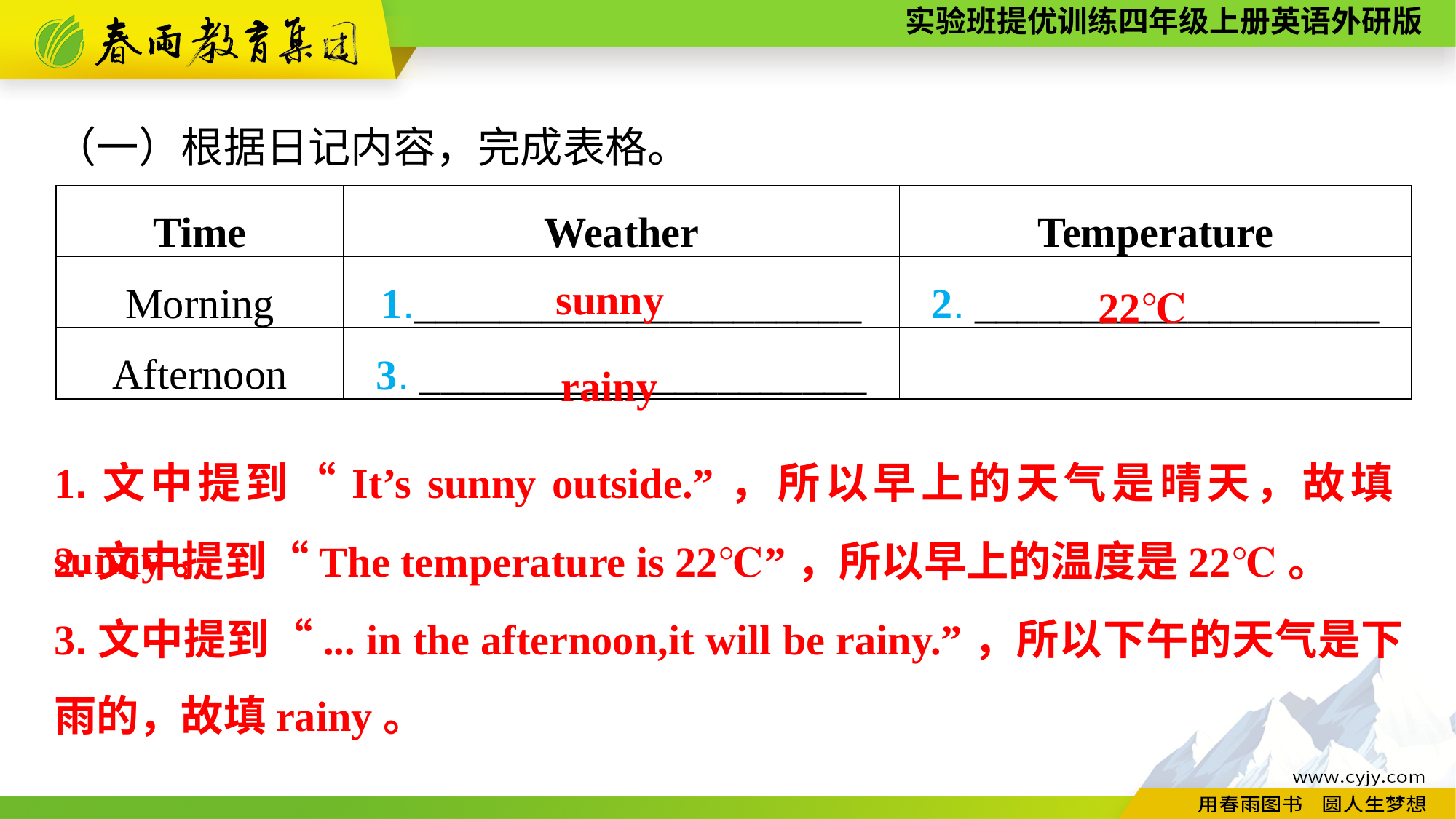

（一）根据日记内容，完成表格。
| Time | Weather | Temperature |
| --- | --- | --- |
| Morning | 1.\_\_\_\_\_\_\_\_\_\_\_\_\_\_\_\_\_\_\_\_\_ | 2. \_\_\_\_\_\_\_\_\_\_\_\_\_\_\_\_\_\_\_ |
| Afternoon | 3. \_\_\_\_\_\_\_\_\_\_\_\_\_\_\_\_\_\_\_\_\_ |  |
sunny
22℃
rainy
1.文中提到“It’s sunny outside.”，所以早上的天气是晴天，故填sunny。
2.文中提到“The temperature is 22℃”，所以早上的温度是22℃。
3.文中提到“... in the afternoon,it will be rainy.”，所以下午的天气是下雨的，故填rainy。